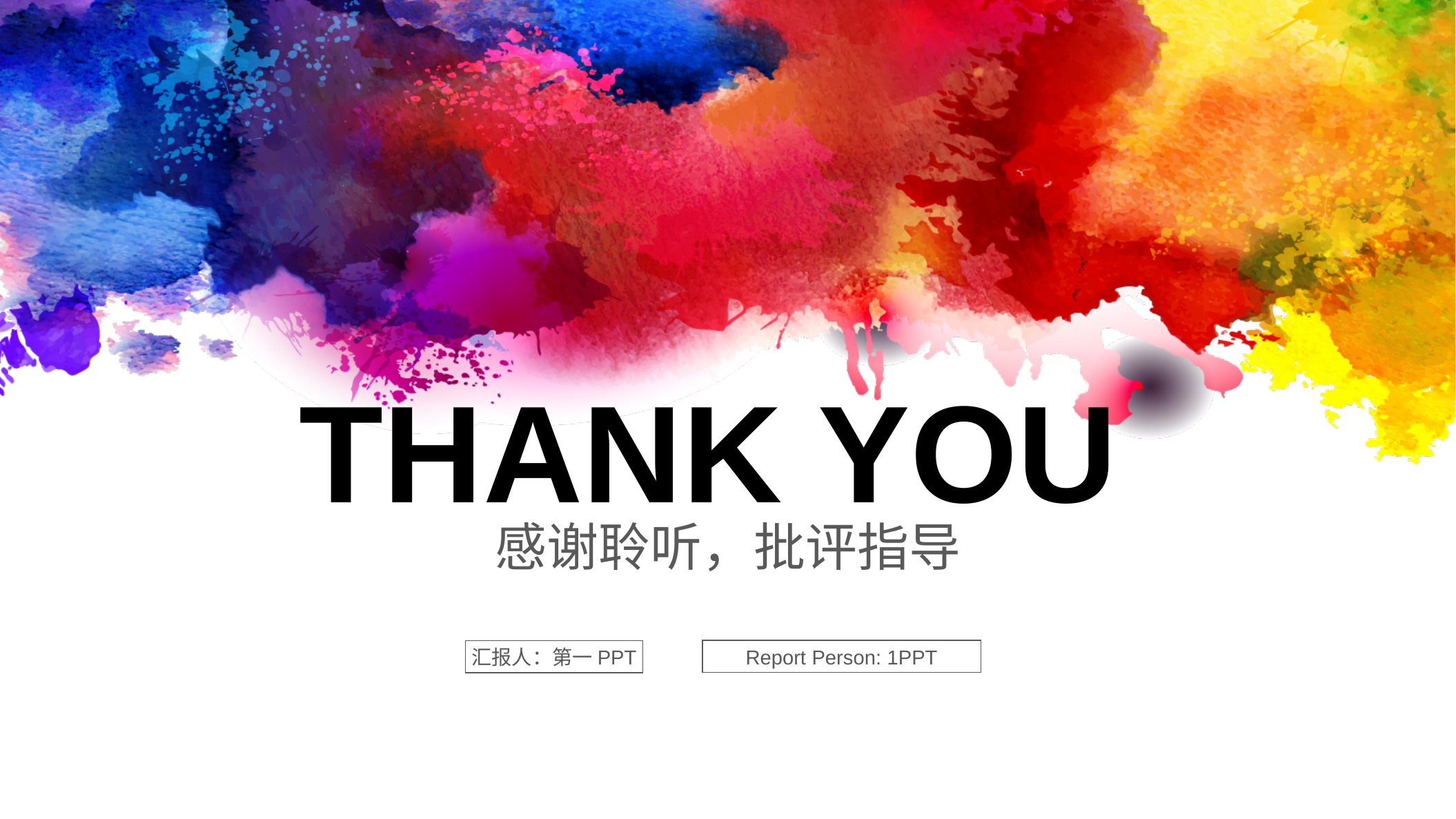

Thank you
感谢聆听，批评指导
Report Person: 1PPT
汇报人：第一PPT